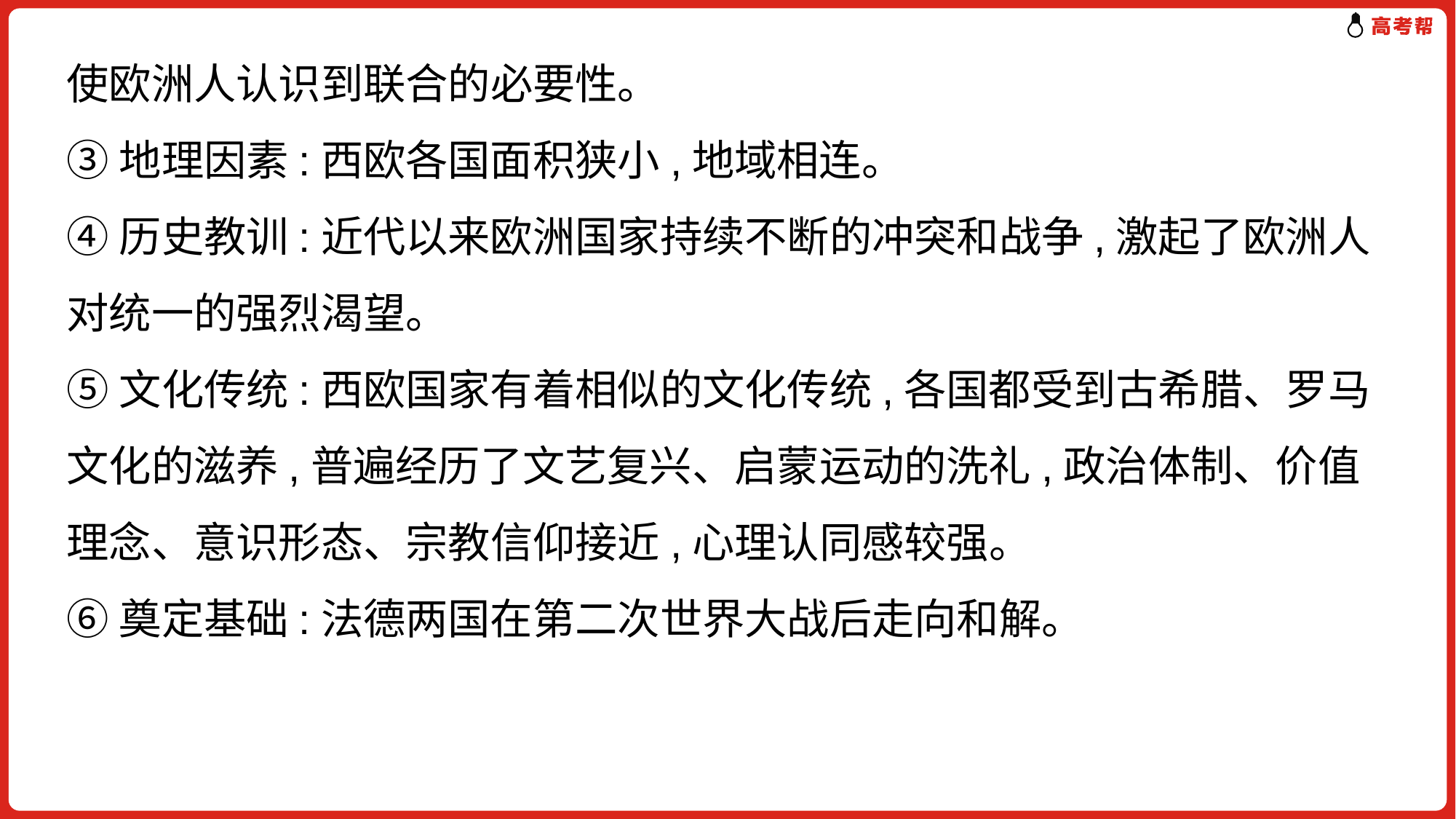

使欧洲人认识到联合的必要性。
③地理因素:西欧各国面积狭小,地域相连。
④历史教训:近代以来欧洲国家持续不断的冲突和战争,激起了欧洲人对统一的强烈渴望。
⑤文化传统:西欧国家有着相似的文化传统,各国都受到古希腊、罗马文化的滋养,普遍经历了文艺复兴、启蒙运动的洗礼,政治体制、价值理念、意识形态、宗教信仰接近,心理认同感较强。
⑥奠定基础:法德两国在第二次世界大战后走向和解。